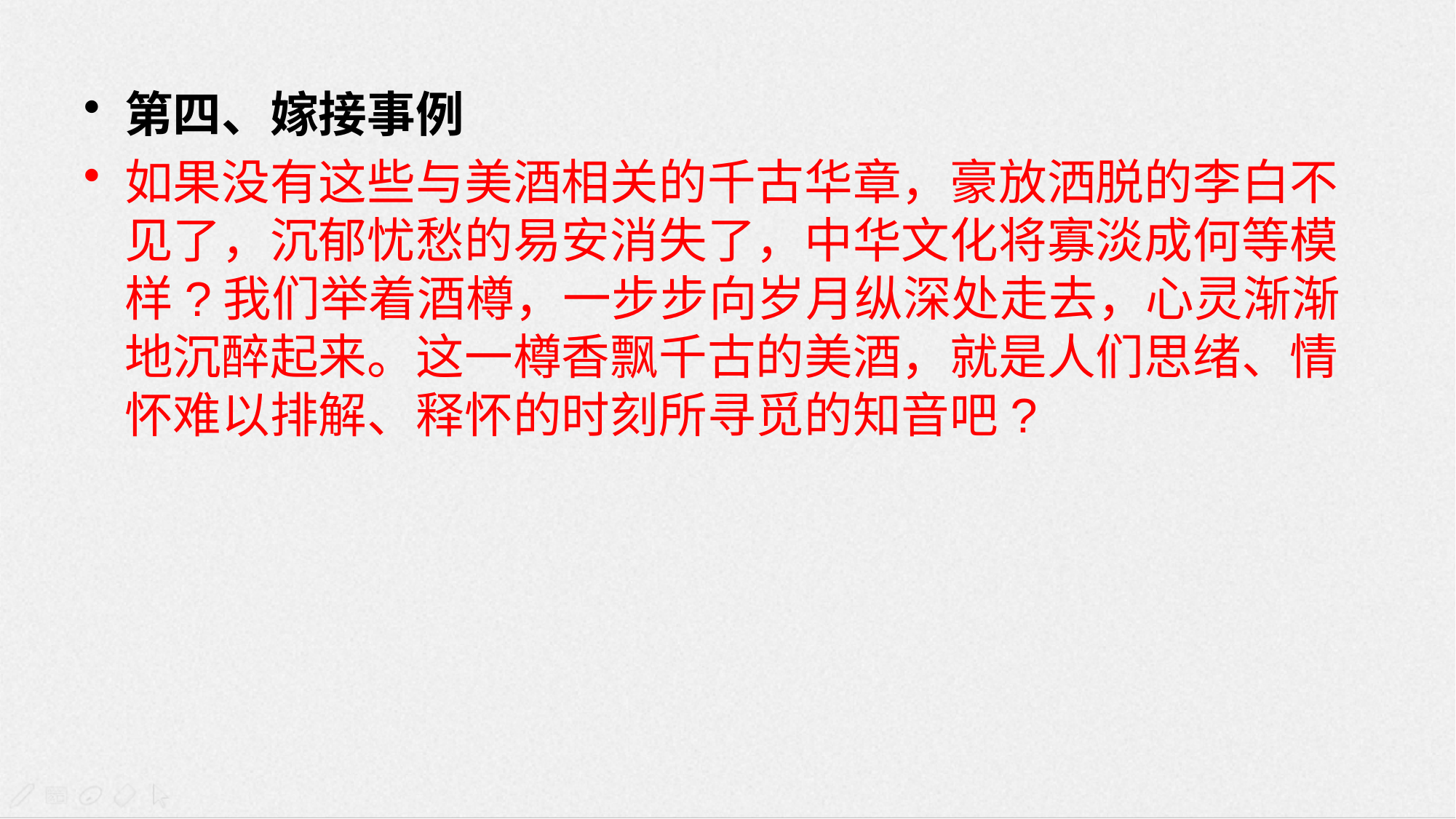

第四、嫁接事例
如果没有这些与美酒相关的千古华章，豪放洒脱的李白不见了，沉郁忧愁的易安消失了，中华文化将寡淡成何等模样?我们举着酒樽，一步步向岁月纵深处走去，心灵渐渐地沉醉起来。这一樽香飘千古的美酒，就是人们思绪、情怀难以排解、释怀的时刻所寻觅的知音吧?